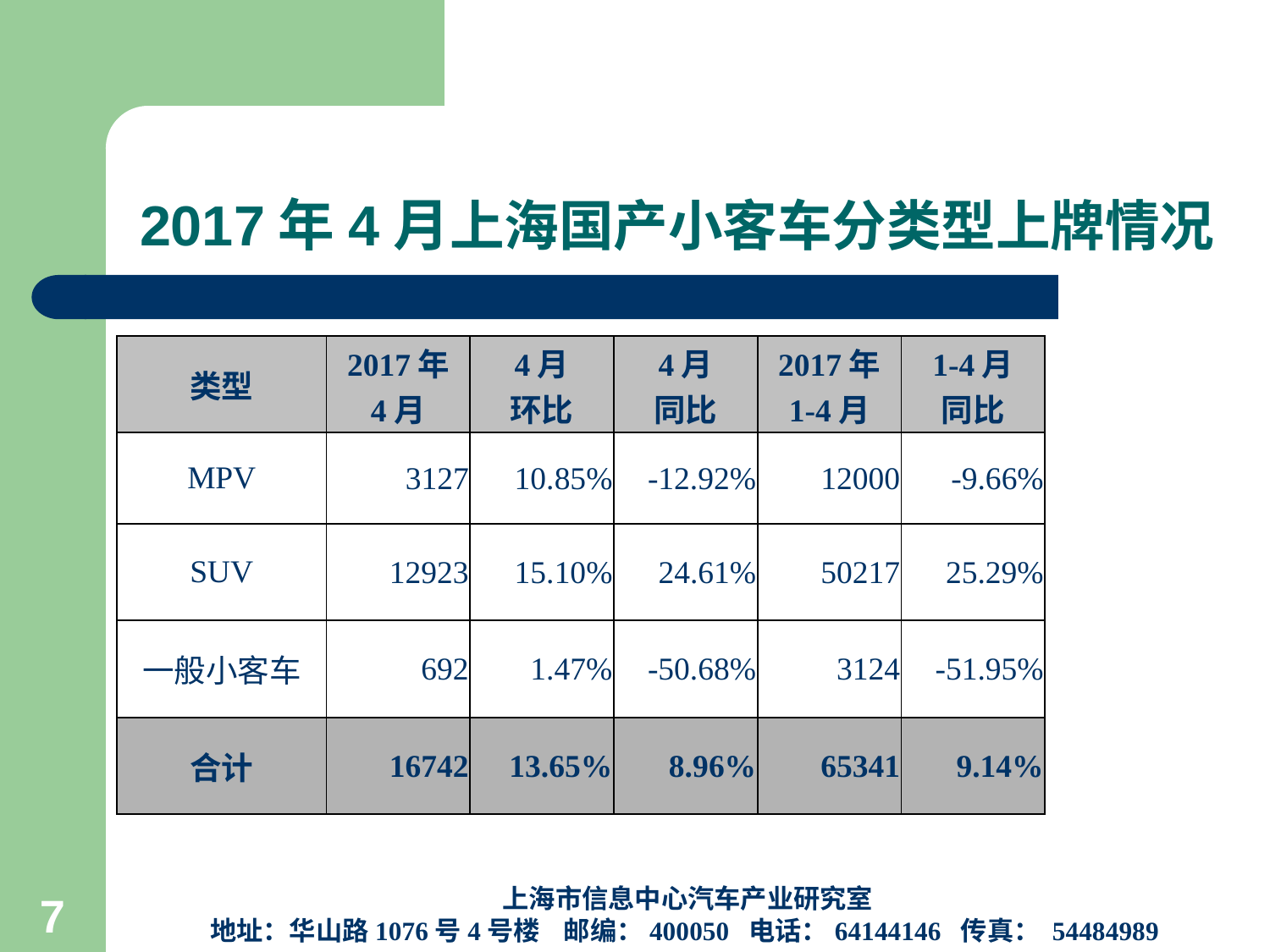

# 2017年4月上海国产小客车分类型上牌情况
| 类型 | 2017年 4月 | 4月 环比 | 4月 同比 | 2017年 1-4月 | 1-4月 同比 |
| --- | --- | --- | --- | --- | --- |
| MPV | 3127 | 10.85% | -12.92% | 12000 | -9.66% |
| SUV | 12923 | 15.10% | 24.61% | 50217 | 25.29% |
| 一般小客车 | 692 | 1.47% | -50.68% | 3124 | -51.95% |
| 合计 | 16742 | 13.65% | 8.96% | 65341 | 9.14% |
上海市信息中心汽车产业研究室
地址：华山路1076号4号楼    邮编：400050  电话：64144146  传真： 54484989
7